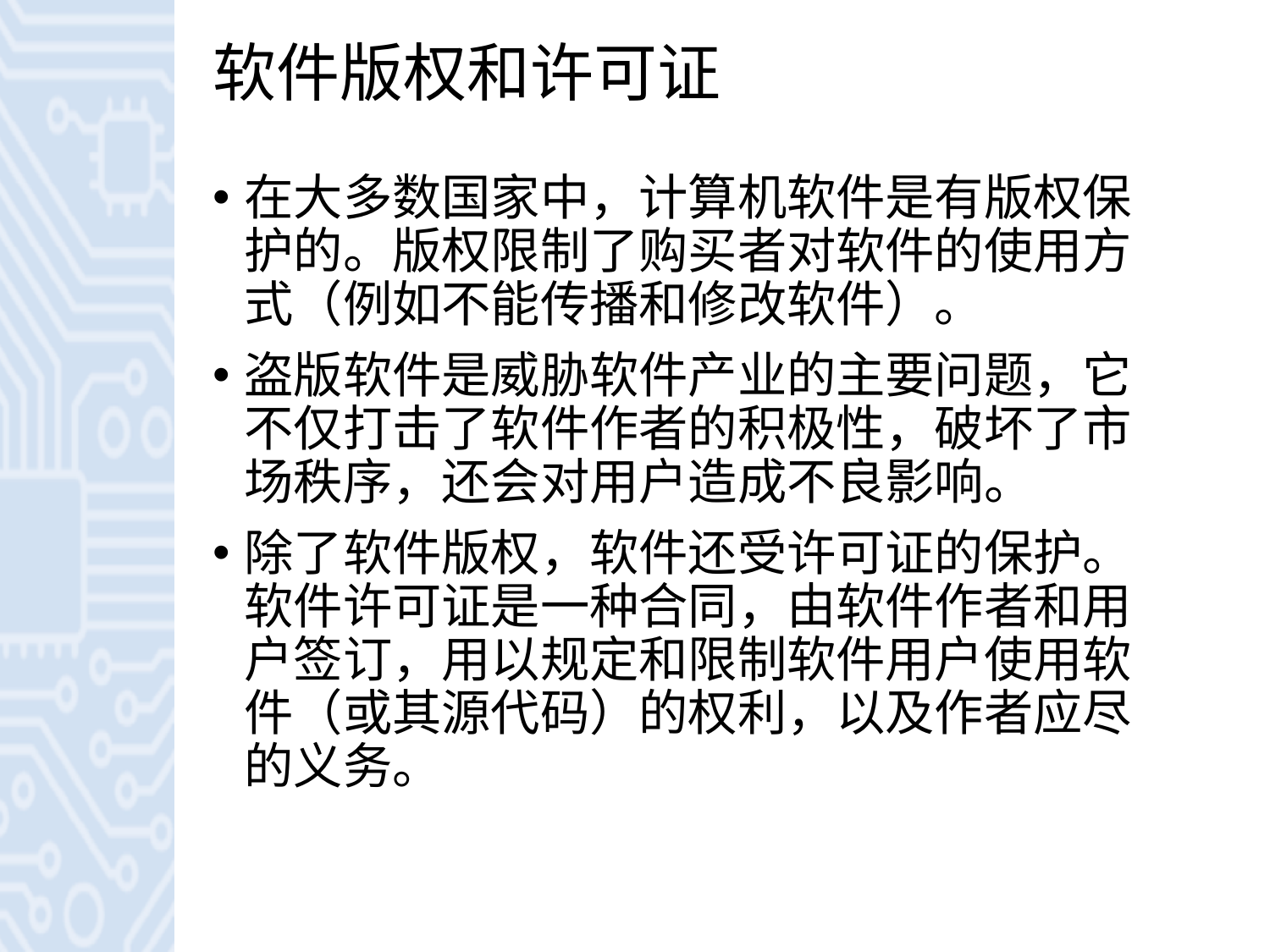

# 软件版权和许可证
在大多数国家中，计算机软件是有版权保护的。版权限制了购买者对软件的使用方式（例如不能传播和修改软件）。
盗版软件是威胁软件产业的主要问题，它不仅打击了软件作者的积极性，破坏了市场秩序，还会对用户造成不良影响。
除了软件版权，软件还受许可证的保护。软件许可证是一种合同，由软件作者和用户签订，用以规定和限制软件用户使用软件（或其源代码）的权利，以及作者应尽的义务。